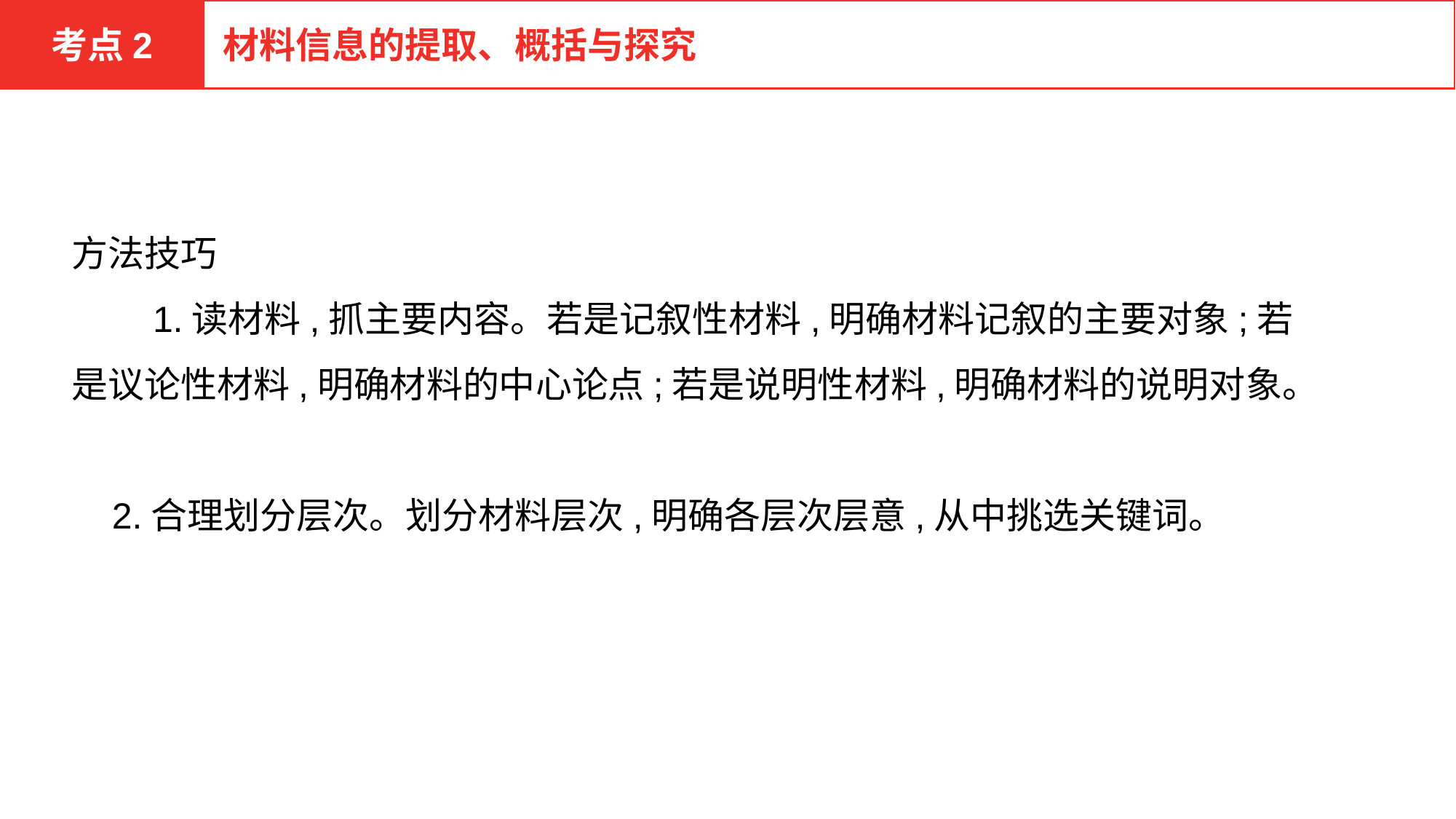

考点2
材料信息的提取、概括与探究
方法技巧
　　1.读材料,抓主要内容。若是记叙性材料,明确材料记叙的主要对象;若是议论性材料,明确材料的中心论点;若是说明性材料,明确材料的说明对象。
    2.合理划分层次。划分材料层次,明确各层次层意,从中挑选关键词。